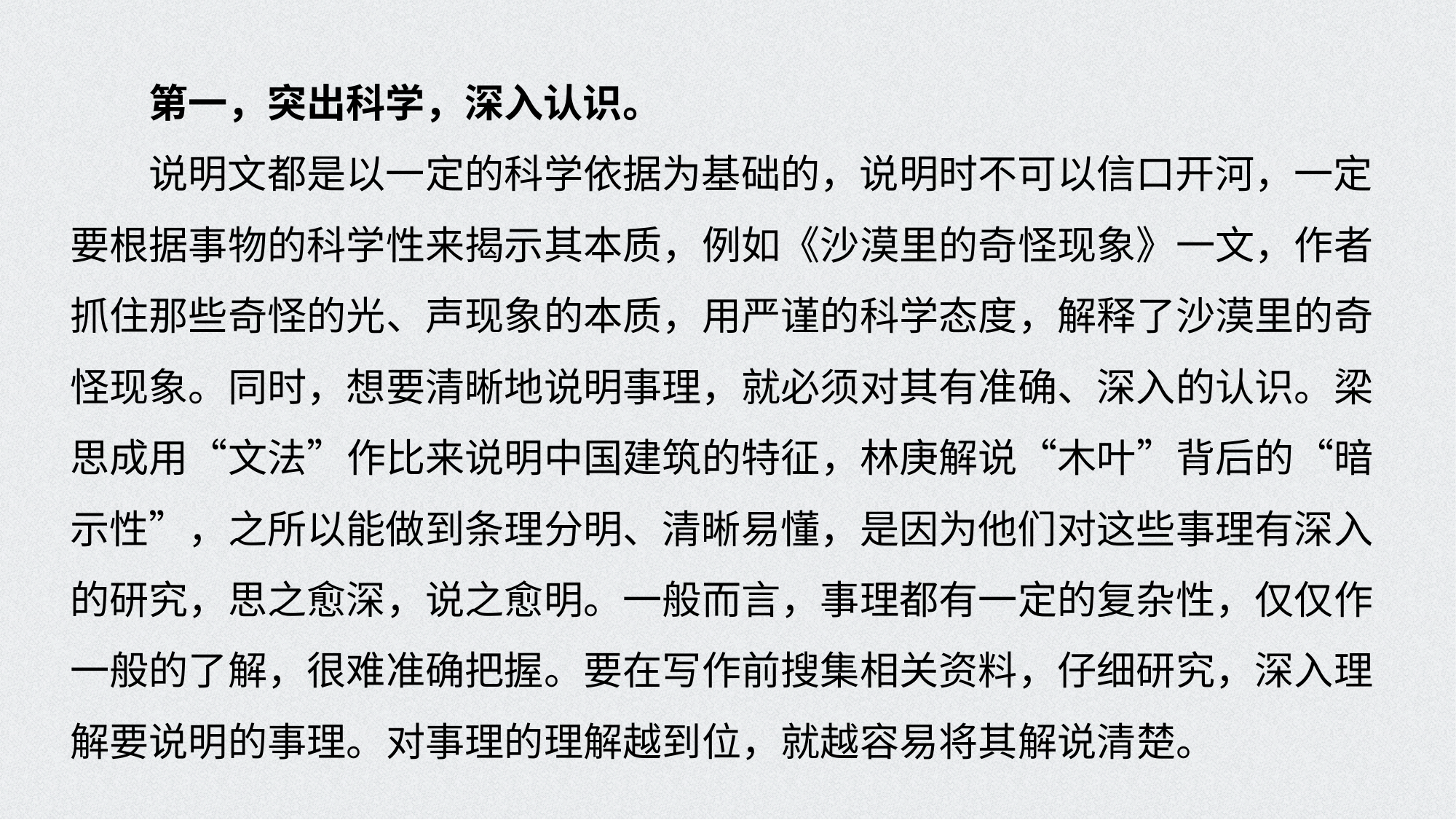

第一，突出科学，深入认识。
说明文都是以一定的科学依据为基础的，说明时不可以信口开河，一定要根据事物的科学性来揭示其本质，例如《沙漠里的奇怪现象》一文，作者抓住那些奇怪的光、声现象的本质，用严谨的科学态度，解释了沙漠里的奇怪现象。同时，想要清晰地说明事理，就必须对其有准确、深入的认识。梁思成用“文法”作比来说明中国建筑的特征，林庚解说“木叶”背后的“暗示性”，之所以能做到条理分明、清晰易懂，是因为他们对这些事理有深入的研究，思之愈深，说之愈明。一般而言，事理都有一定的复杂性，仅仅作一般的了解，很难准确把握。要在写作前搜集相关资料，仔细研究，深入理解要说明的事理。对事理的理解越到位，就越容易将其解说清楚。